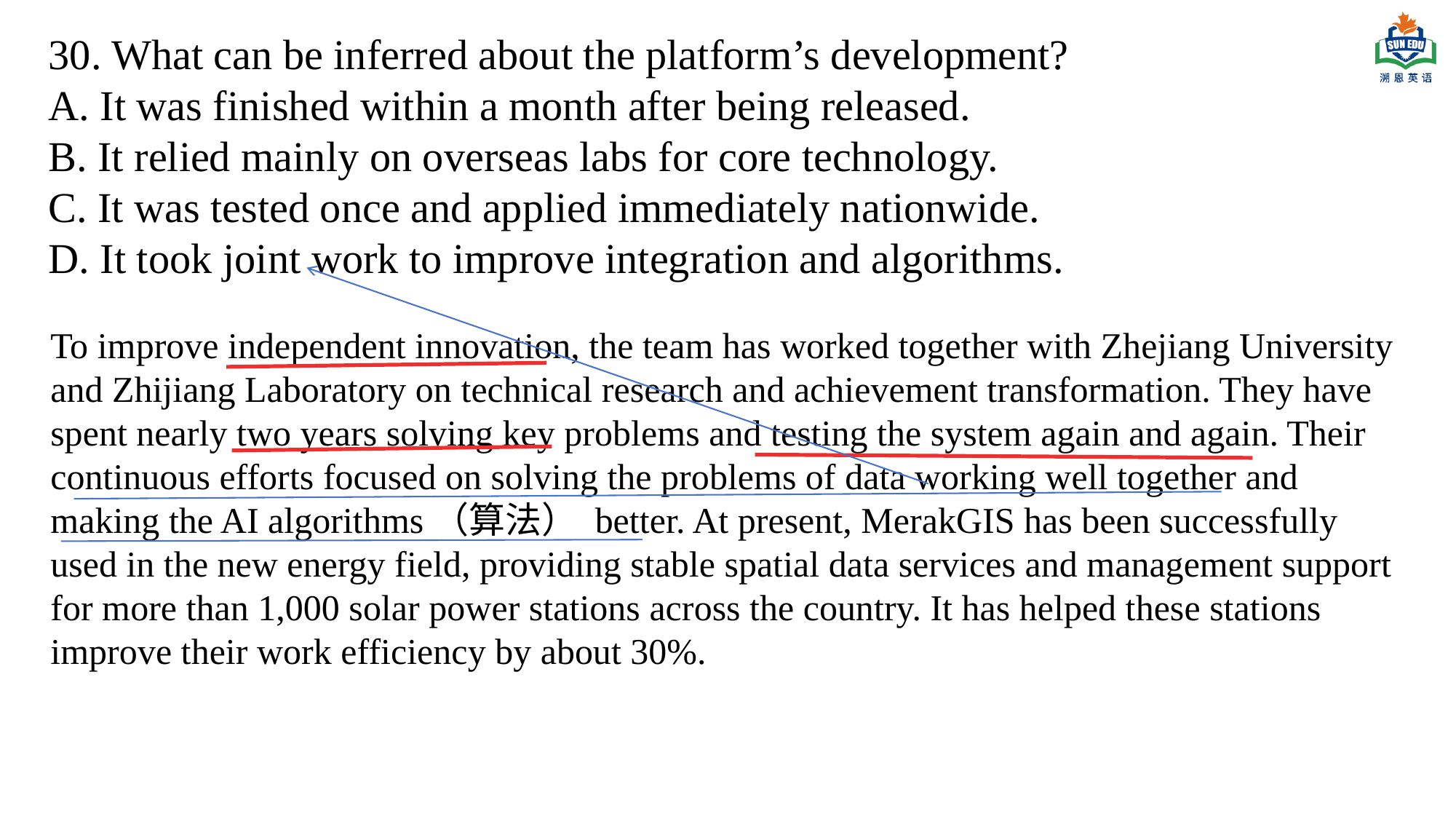

30. What can be inferred about the platform’s development?
A. It was finished within a month after being released.
B. It relied mainly on overseas labs for core technology.
C. It was tested once and applied immediately nationwide.
D. It took joint work to improve integration and algorithms.
To improve independent innovation, the team has worked together with Zhejiang University and Zhijiang Laboratory on technical research and achievement transformation. They have spent nearly two years solving key problems and testing the system again and again. Their continuous efforts focused on solving the problems of data working well together and making the AI algorithms（算法） better. At present, MerakGIS has been successfully used in the new energy field, providing stable spatial data services and management support for more than 1,000 solar power stations across the country. It has helped these stations improve their work efficiency by about 30%.